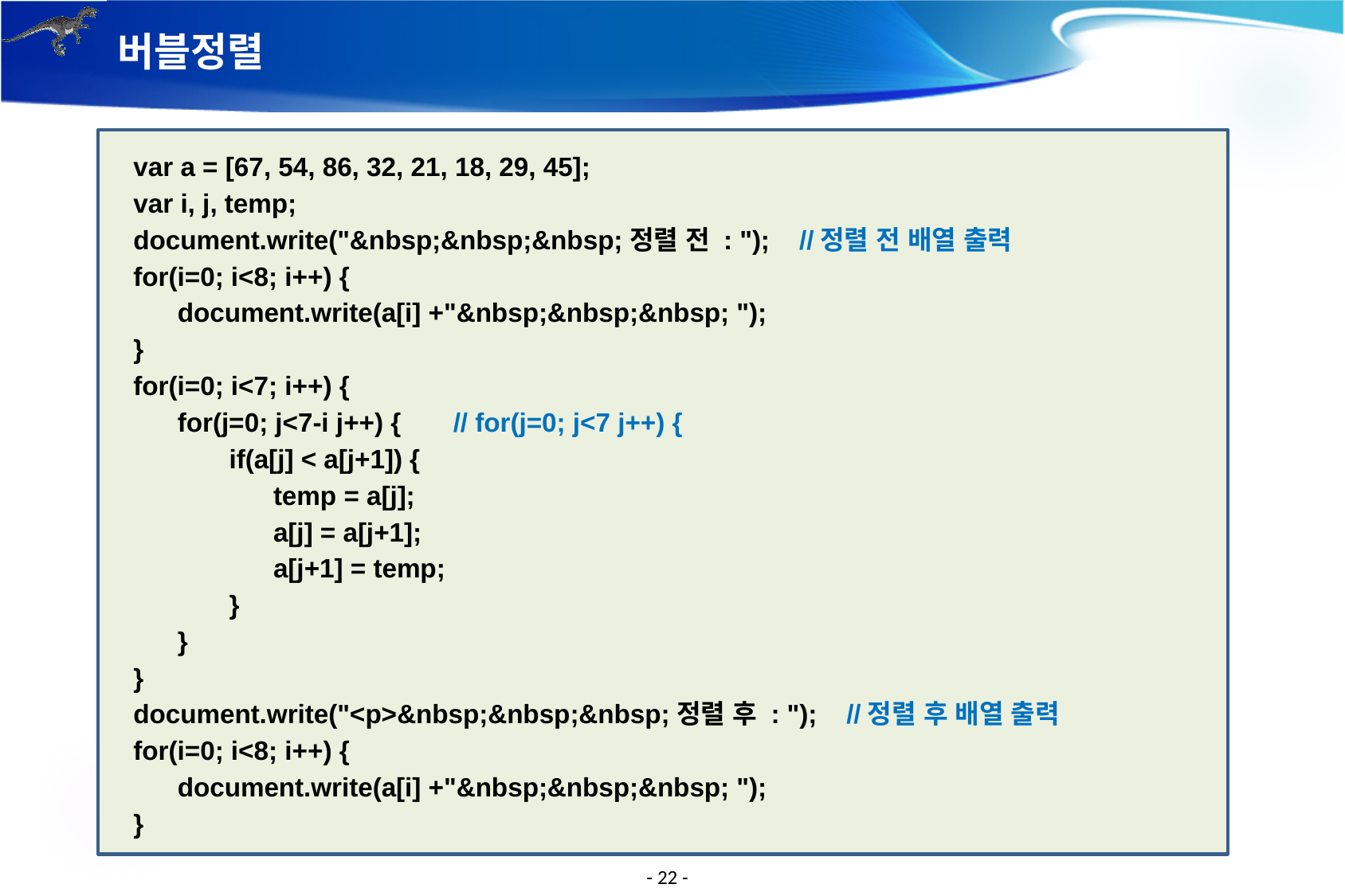

# 버블정렬
var a = [67, 54, 86, 32, 21, 18, 29, 45];
var i, j, temp;
document.write("&nbsp;&nbsp;&nbsp;정렬 전 : ");    //정렬 전 배열 출력
for(i=0; i<8; i++) {
      document.write(a[i] +"&nbsp;&nbsp;&nbsp; ");
}
for(i=0; i<7; i++) {
      for(j=0; j<7-i j++) {       // for(j=0; j<7 j++) {
             if(a[j] < a[j+1]) {
                   temp = a[j];
                   a[j] = a[j+1];
                   a[j+1] = temp;
             }
      }
}
document.write("<p>&nbsp;&nbsp;&nbsp;정렬 후 : ");    //정렬 후 배열 출력
for(i=0; i<8; i++) {
      document.write(a[i] +"&nbsp;&nbsp;&nbsp; ");
}